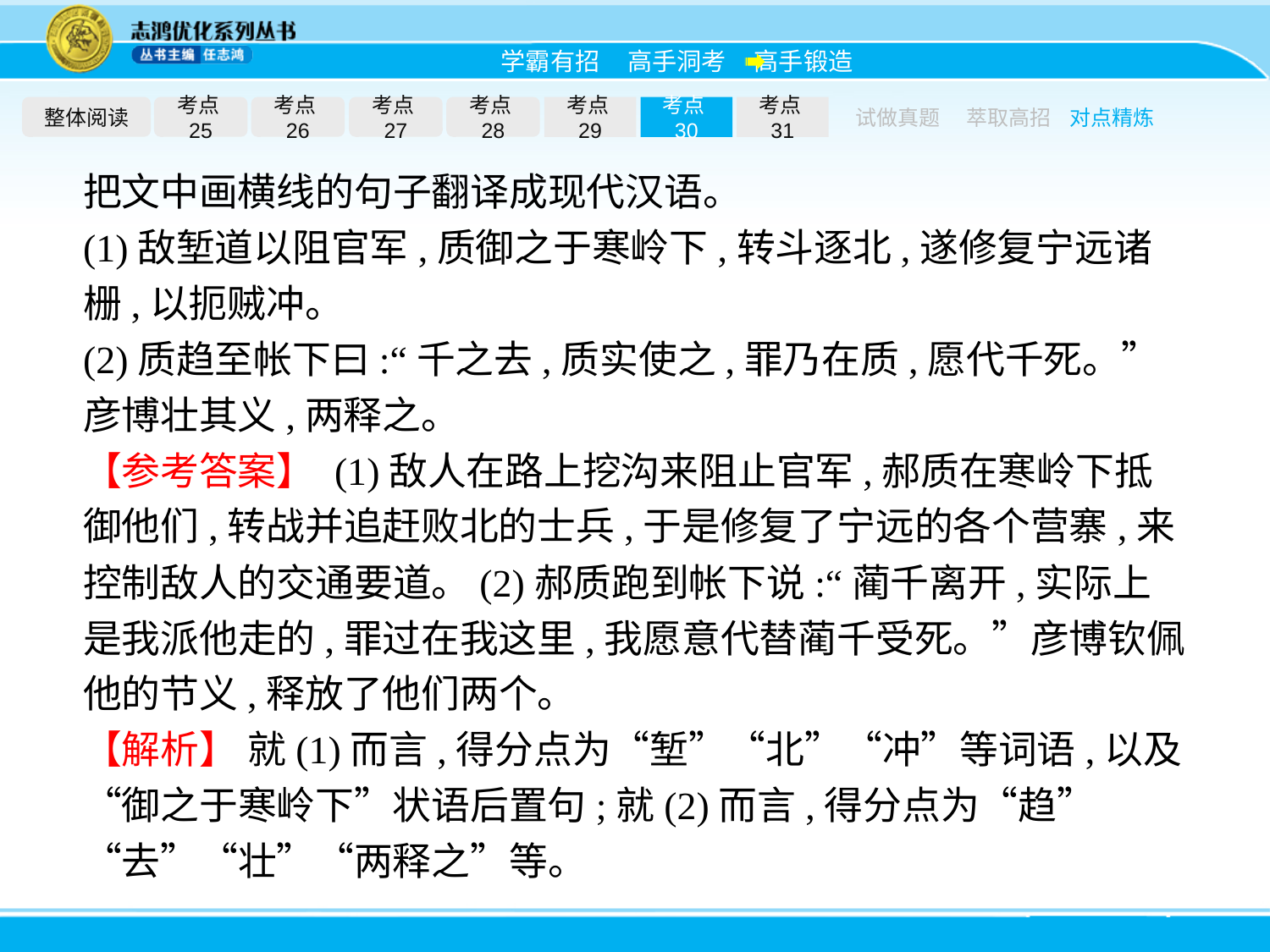

整体阅读
考点25
考点26
考点27
考点28
考点29
考点30
考点31
试做真题
萃取高招
对点精炼
把文中画横线的句子翻译成现代汉语。
(1)敌堑道以阻官军,质御之于寒岭下,转斗逐北,遂修复宁远诸栅,以扼贼冲。
(2)质趋至帐下曰:“千之去,质实使之,罪乃在质,愿代千死。”彦博壮其义,两释之。
【参考答案】 (1)敌人在路上挖沟来阻止官军,郝质在寒岭下抵御他们,转战并追赶败北的士兵,于是修复了宁远的各个营寨,来控制敌人的交通要道。(2)郝质跑到帐下说:“蔺千离开,实际上是我派他走的,罪过在我这里,我愿意代替蔺千受死。”彦博钦佩他的节义,释放了他们两个。
【解析】 就(1)而言,得分点为“堑”“北”“冲”等词语,以及“御之于寒岭下”状语后置句;就(2)而言,得分点为“趋”“去”“壮”“两释之”等。